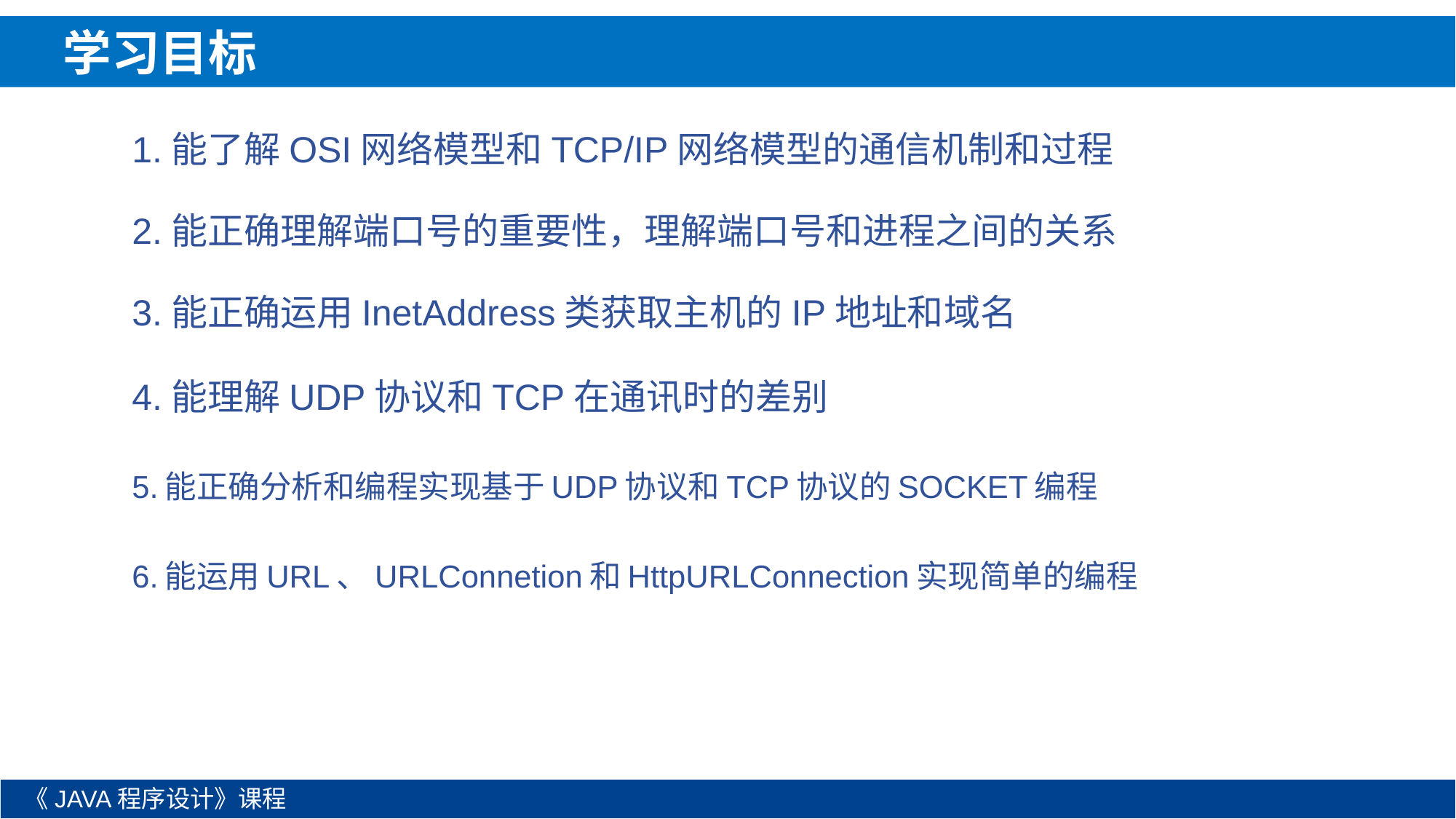

学习目标
1.能了解OSI网络模型和TCP/IP网络模型的通信机制和过程
2.能正确理解端口号的重要性，理解端口号和进程之间的关系
3.能正确运用InetAddress类获取主机的IP地址和域名
4.能理解UDP协议和TCP在通讯时的差别
5.能正确分析和编程实现基于UDP协议和TCP协议的SOCKET编程
6.能运用URL、URLConnetion和HttpURLConnection实现简单的编程
《JAVA程序设计》课程